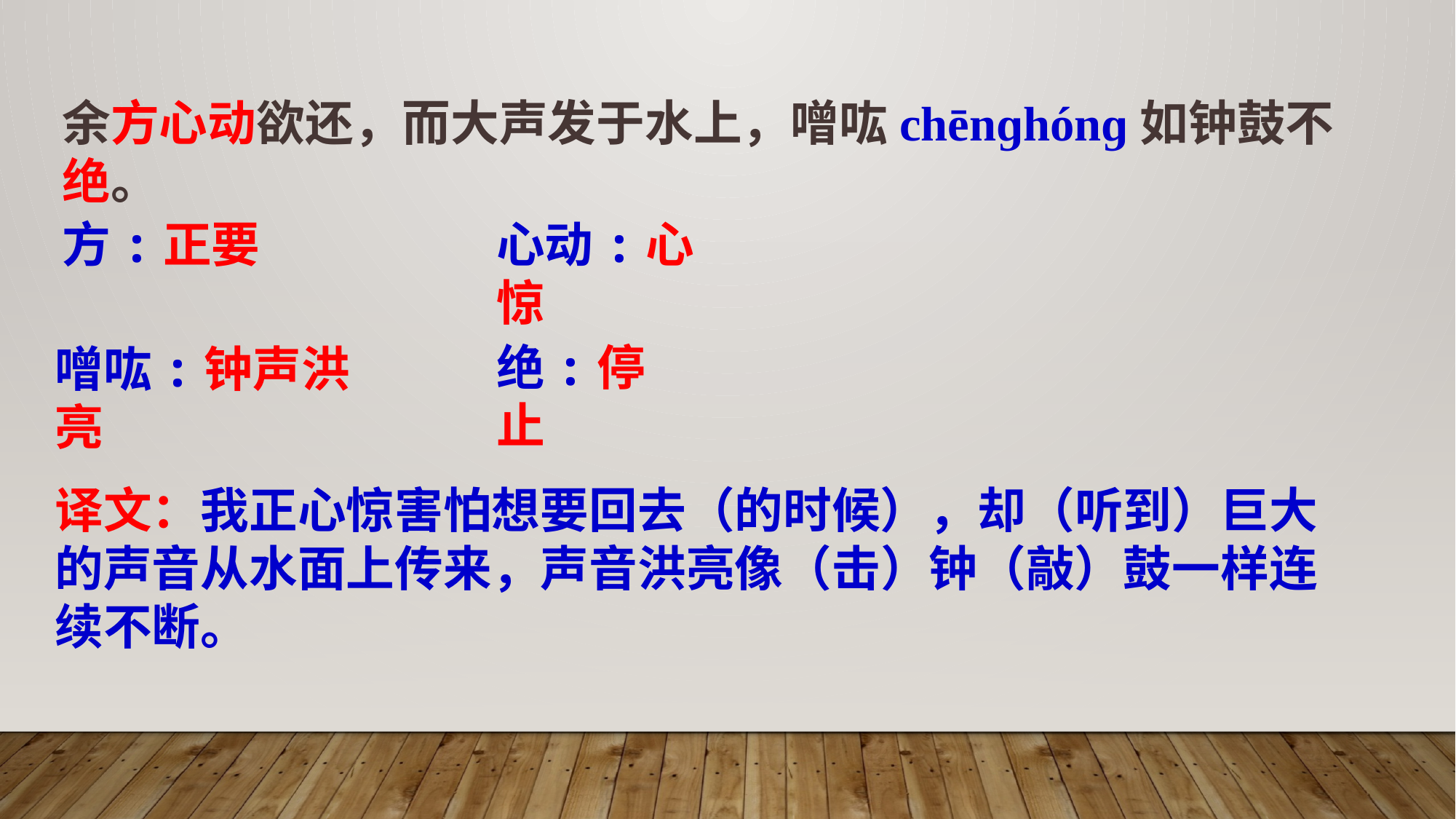

余方心动欲还，而大声发于水上，噌吰chēnɡhónɡ如钟鼓不绝。
心动:心惊
方:正要
绝:停止
噌吰:钟声洪亮
译文：我正心惊害怕想要回去（的时候），却（听到）巨大的声音从水面上传来，声音洪亮像（击）钟（敲）鼓一样连续不断。